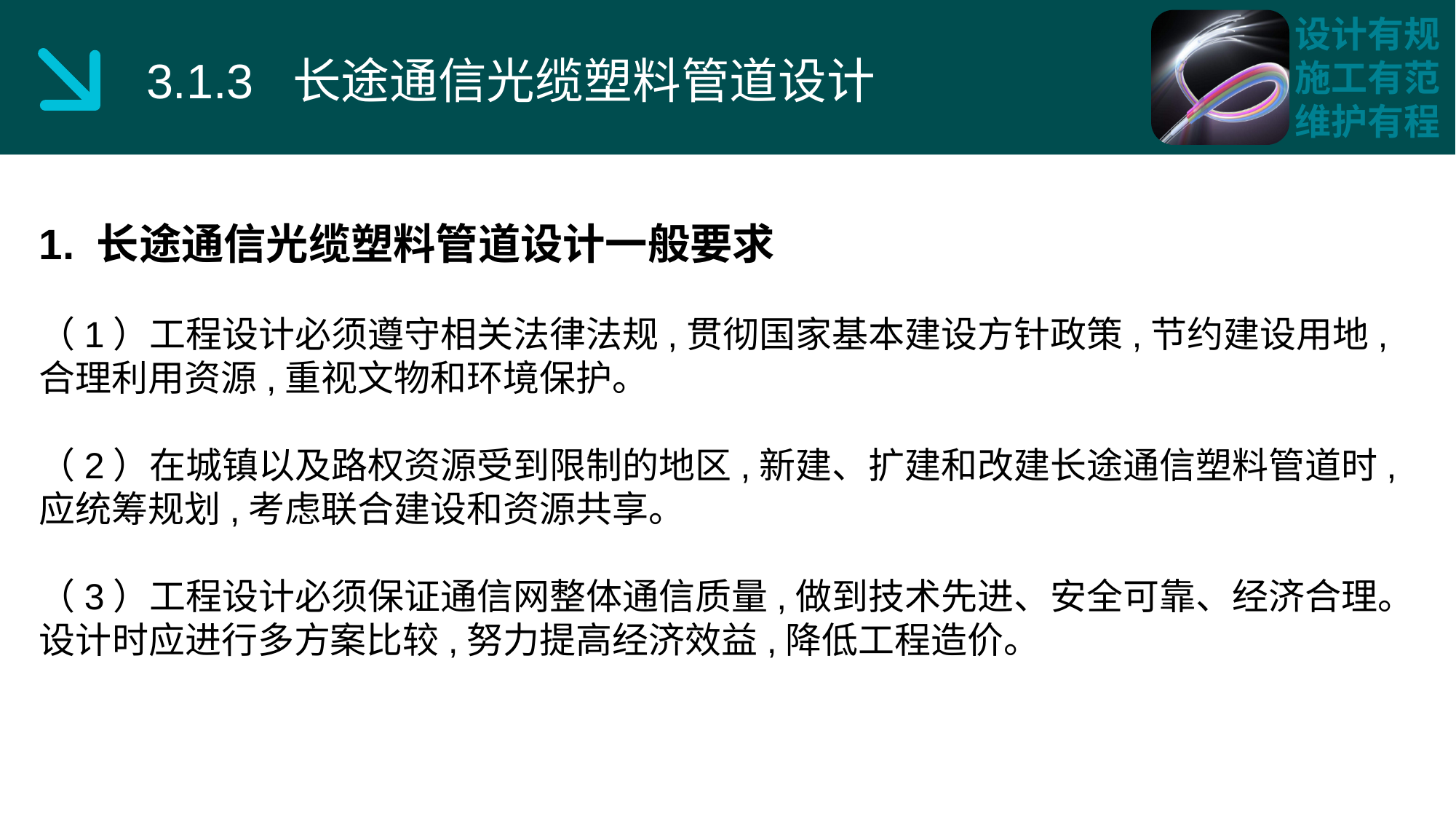

3.1.3  长途通信光缆塑料管道设计

1. 长途通信光缆塑料管道设计一般要求

（1）工程设计必须遵守相关法律法规,贯彻国家基本建设方针政策,节约建设用地,合理利用资源,重视文物和环境保护。

（2）在城镇以及路权资源受到限制的地区,新建、扩建和改建长途通信塑料管道时,应统筹规划,考虑联合建设和资源共享。

（3）工程设计必须保证通信网整体通信质量,做到技术先进、安全可靠、经济合理。设计时应进行多方案比较,努力提高经济效益,降低工程造价。